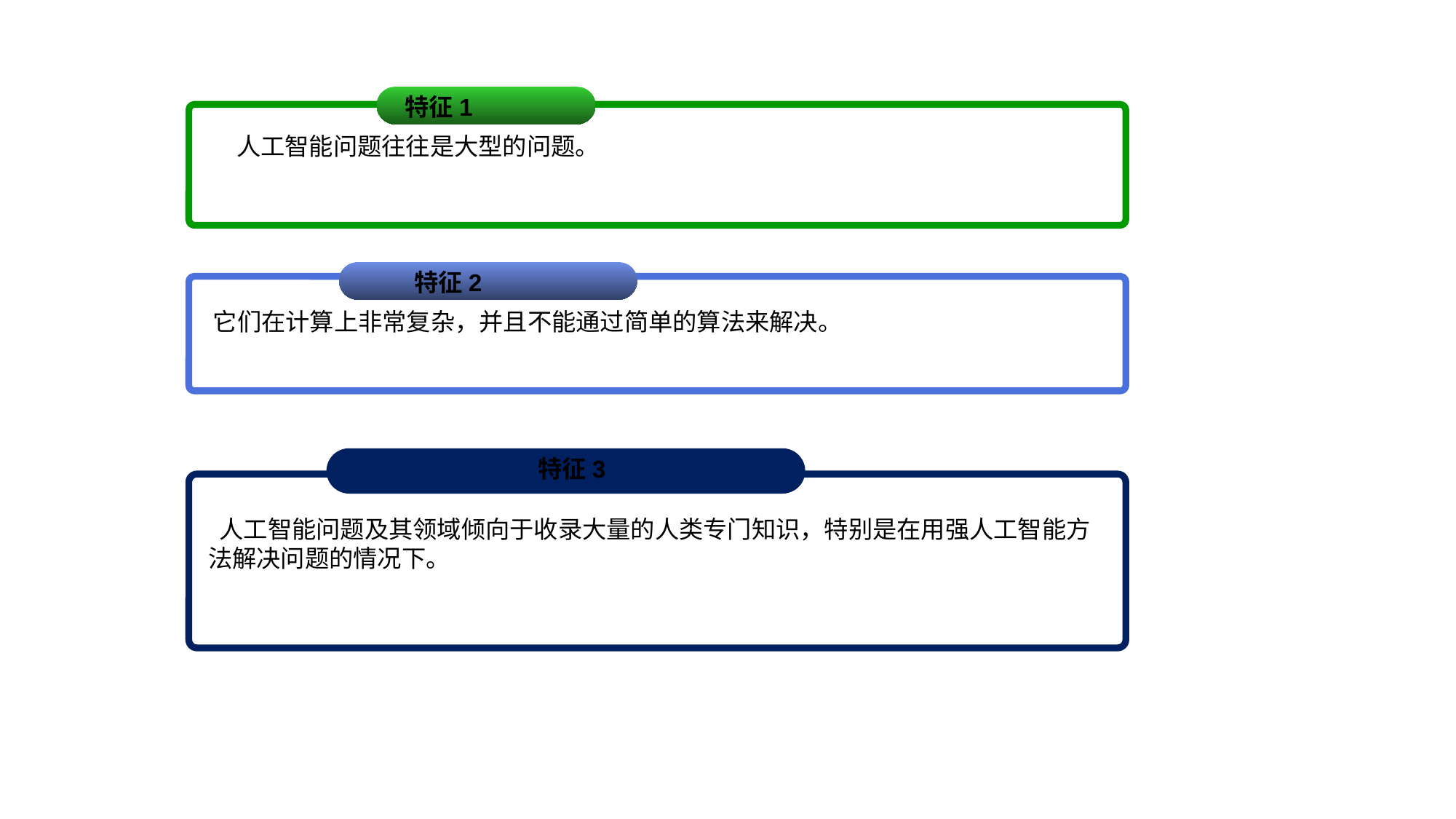

特征1

    人工智能问题往往是大型的问题。

   特征2

  它们在计算上非常复杂，并且不能通过简单的算法来解决。
    特征3

 人工智能问题及其领域倾向于收录大量的人类专门知识，特别是在用强人工智能方法解决问题的情况下。